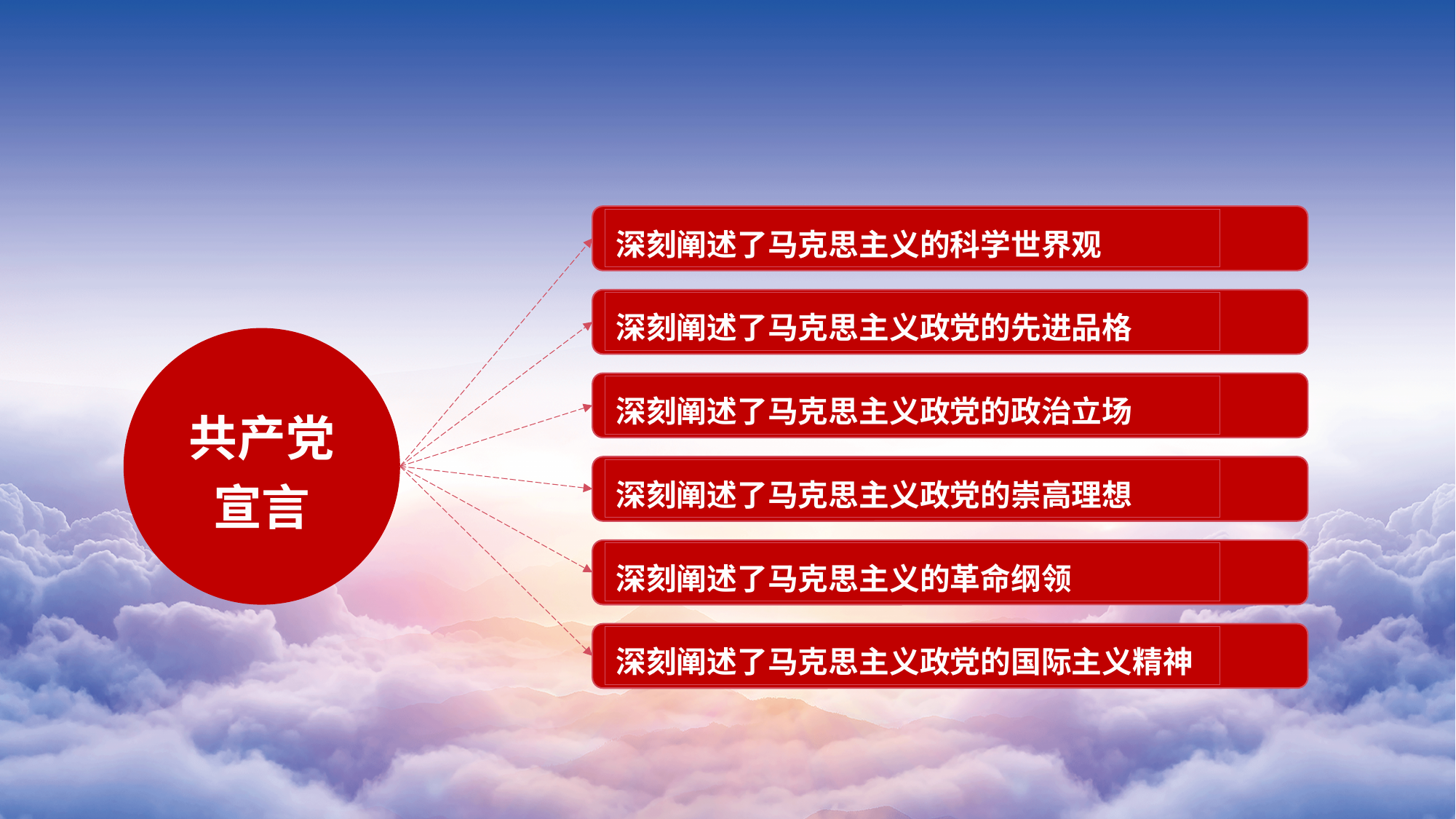

深刻阐述了马克思主义的科学世界观

深刻阐述了马克思主义政党的先进品格

共产党宣言

深刻阐述了马克思主义政党的政治立场

深刻阐述了马克思主义政党的崇高理想

深刻阐述了马克思主义的革命纲领

深刻阐述了马克思主义政党的国际主义精神